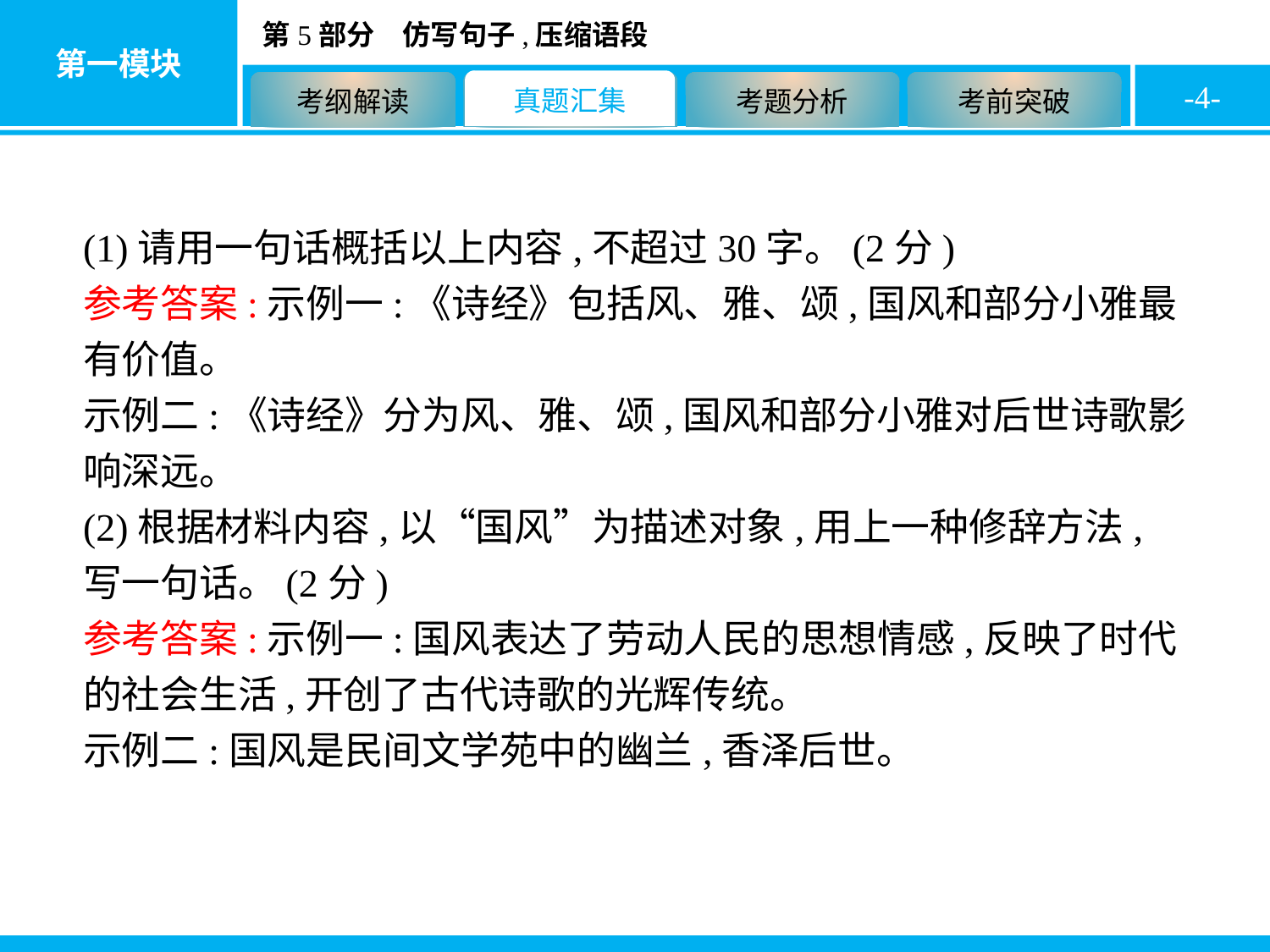

-4-
(1)请用一句话概括以上内容,不超过30字。(2分)
参考答案:示例一:《诗经》包括风、雅、颂,国风和部分小雅最有价值。
示例二:《诗经》分为风、雅、颂,国风和部分小雅对后世诗歌影响深远。
(2)根据材料内容,以“国风”为描述对象,用上一种修辞方法,写一句话。(2分)
参考答案:示例一:国风表达了劳动人民的思想情感,反映了时代的社会生活,开创了古代诗歌的光辉传统。
示例二:国风是民间文学苑中的幽兰,香泽后世。